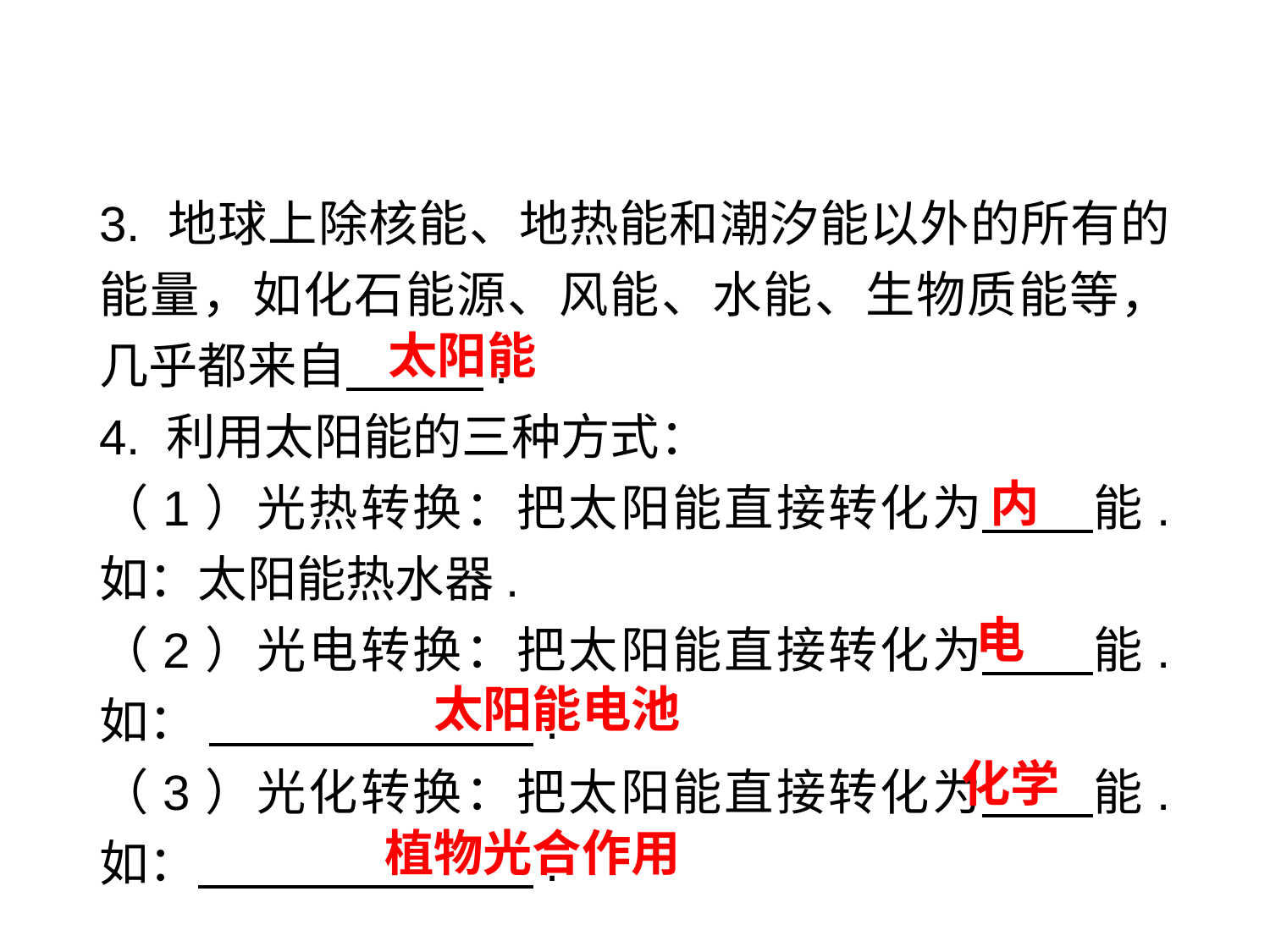

3. 地球上除核能、地热能和潮汐能以外的所有的能量，如化石能源、风能、水能、生物质能等，几乎都来自        　.
4. 利用太阳能的三种方式：
（1）光热转换：把太阳能直接转化为        能. 如：太阳能热水器.
（2）光电转换：把太阳能直接转化为        能. 如：                          　.
（3）光化转换：把太阳能直接转化为        能. 如：                          　.
太阳能
内
电
太阳能电池
化学
植物光合作用